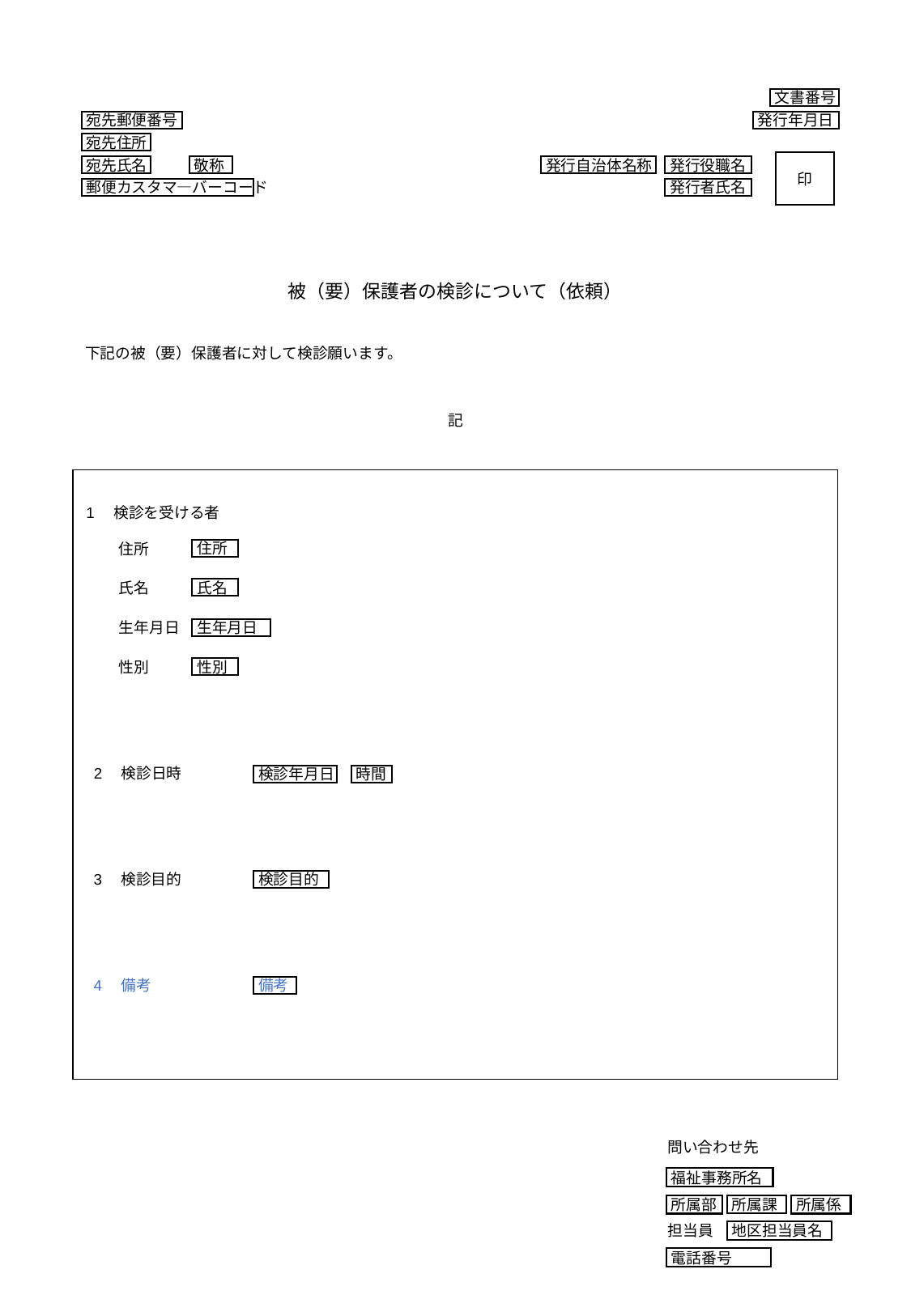

文書番号
発行年月日
宛先郵便番号
宛先住所
宛先氏名
敬称
郵便カスタマ―バーコード
印
発行自治体名称
発行役職名
発行者氏名
被（要）保護者の検診について（依頼）
下記の被（要）保護者に対して検診願います。
記

1　検診を受ける者
住所
住所
氏名
氏名
生年月日
生年月日
性別
性別
2　検診日時
検診年月日
時間
3　検診目的
検診目的
4　備考
備考
問い合わせ先
福祉事務所名
所属部
所属係
所属課
担当員
地区担当員名
電話番号